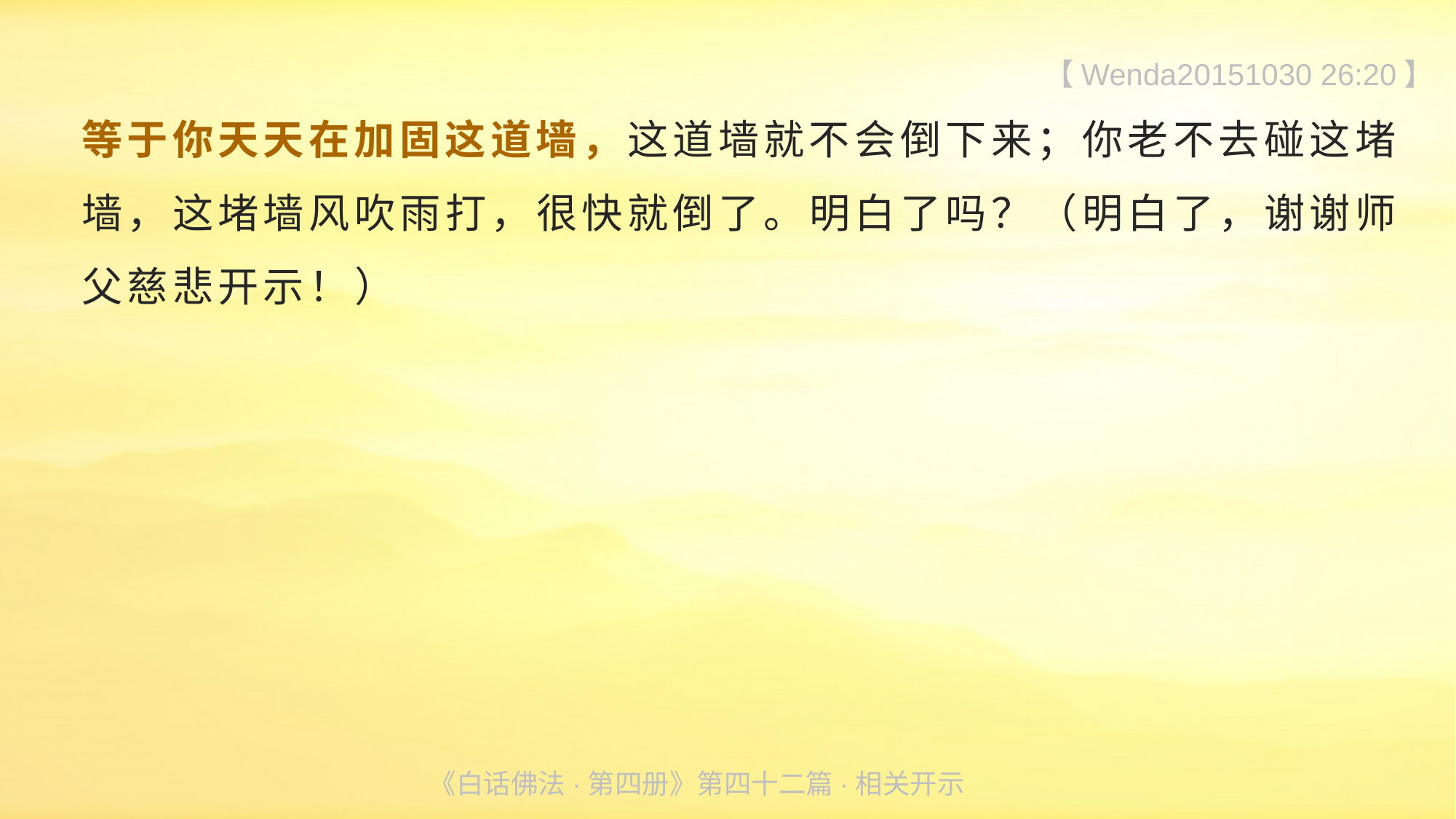

【Wenda20151030 26:20】
等于你天天在加固这道墙，这道墙就不会倒下来；你老不去碰这堵墙，这堵墙风吹雨打，很快就倒了。明白了吗？（明白了，谢谢师父慈悲开示！）

《白话佛法·第四册》第四十二篇·相关开示